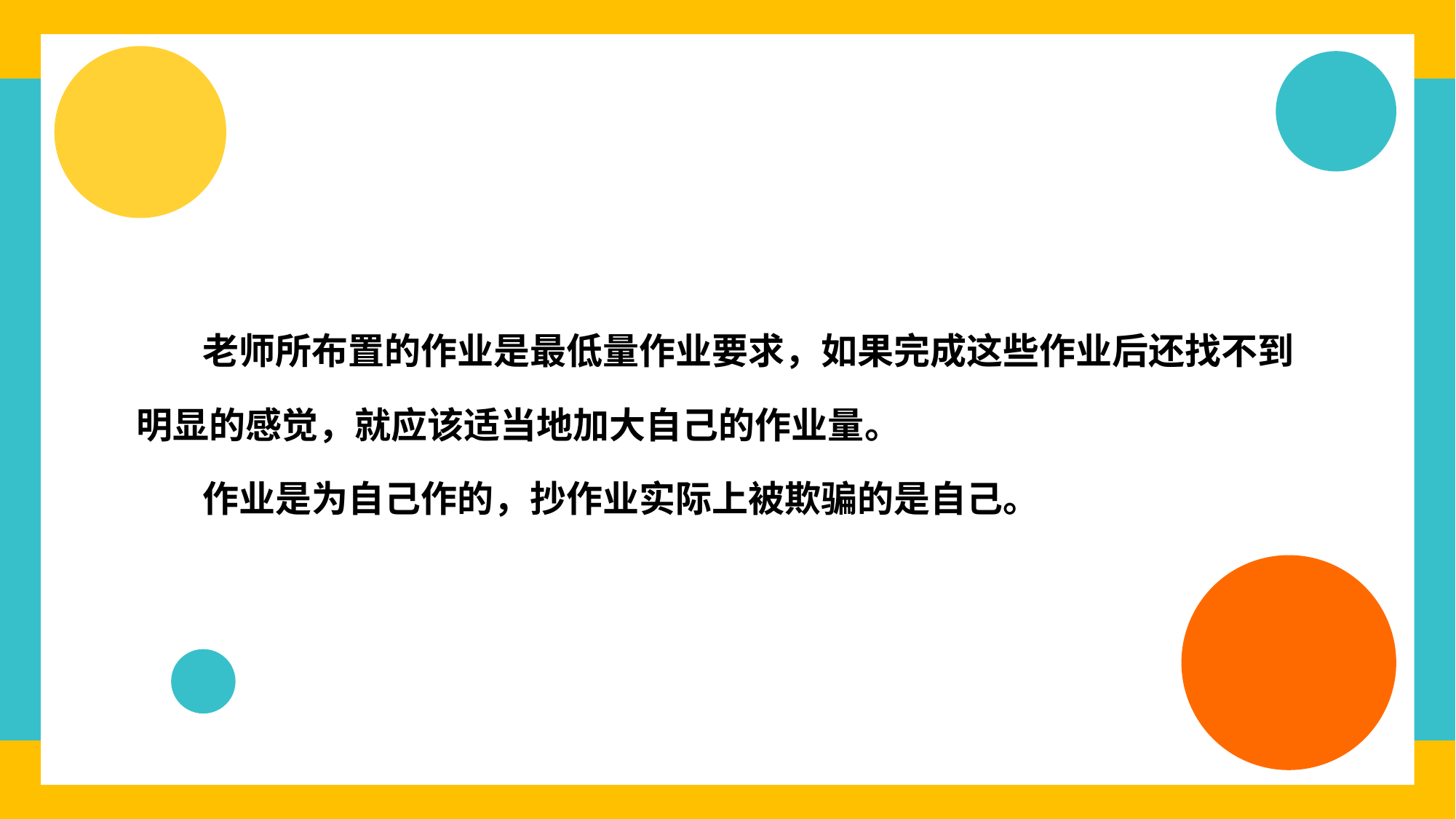

老师所布置的作业是最低量作业要求，如果完成这些作业后还找不到明显的感觉，就应该适当地加大自己的作业量。
       作业是为自己作的，抄作业实际上被欺骗的是自己。